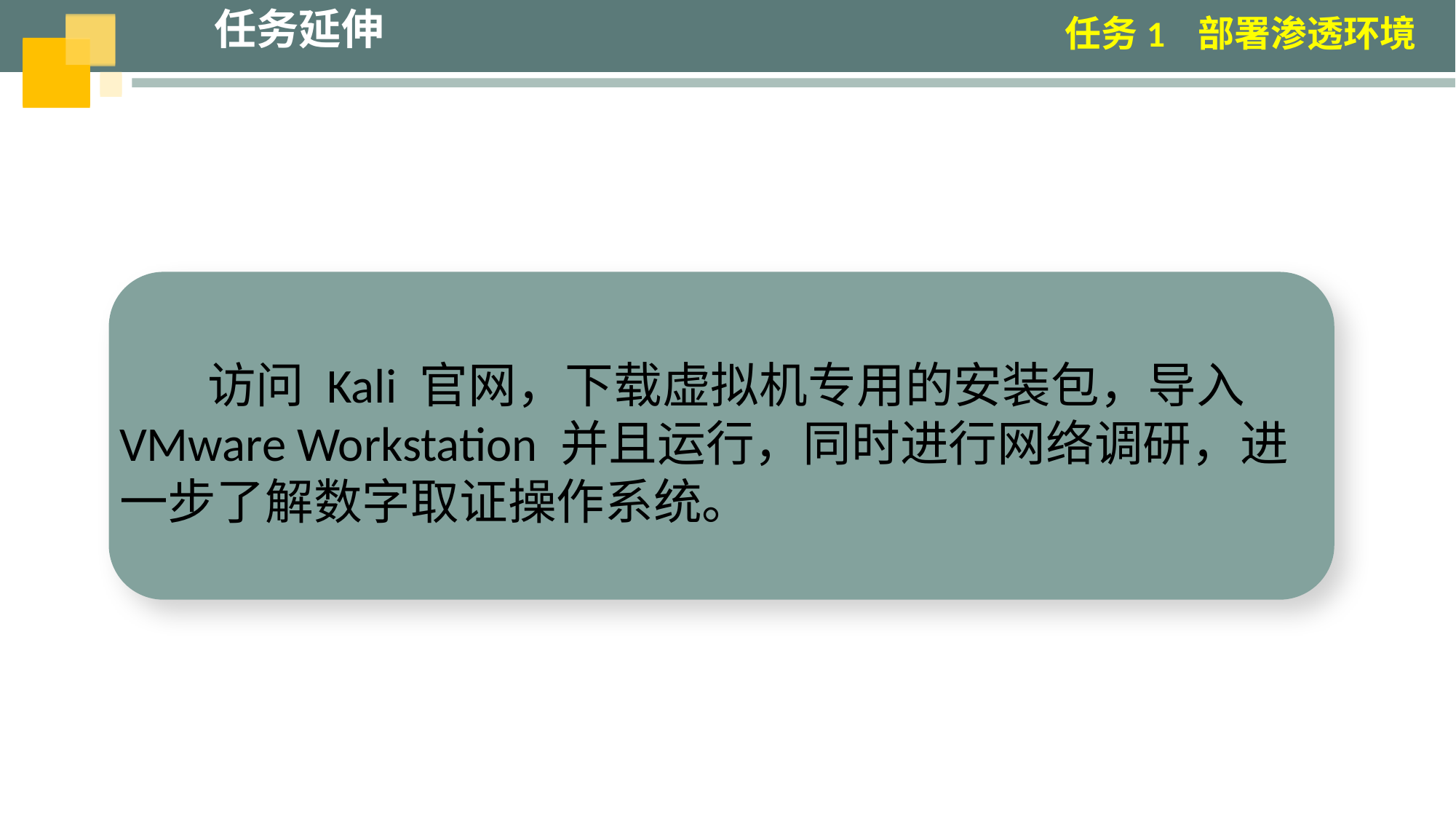

任务延伸
任务1   部署渗透环境

       访问 Kali 官网，下载虚拟机专用的安装包，导入VMware Workstation 并且运行，同时进行网络调研，进一步了解数字取证操作系统。